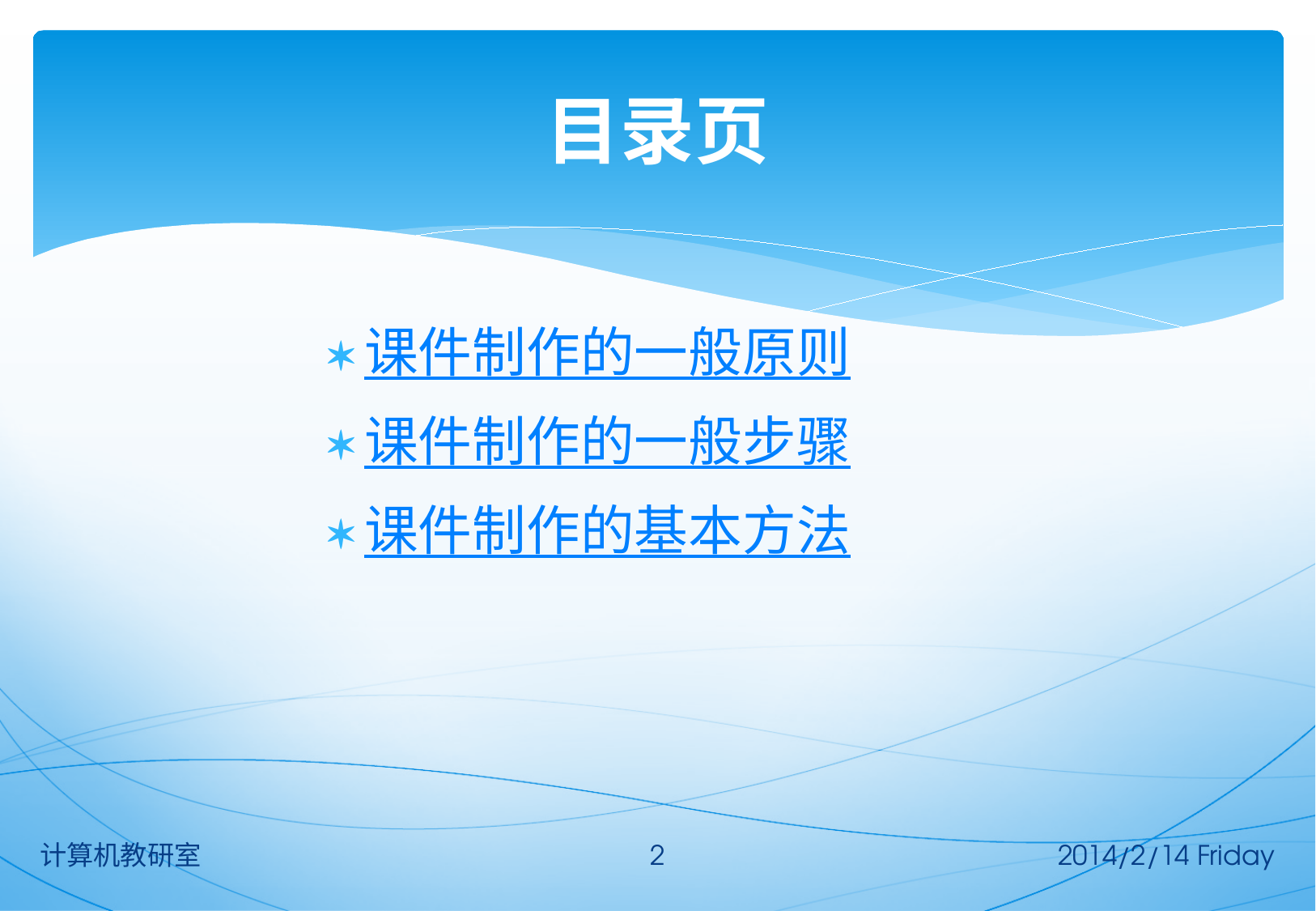

# 目录页
课件制作的一般原则
课件制作的一般步骤
课件制作的基本方法
2
计算机教研室
2014/2/14 Friday